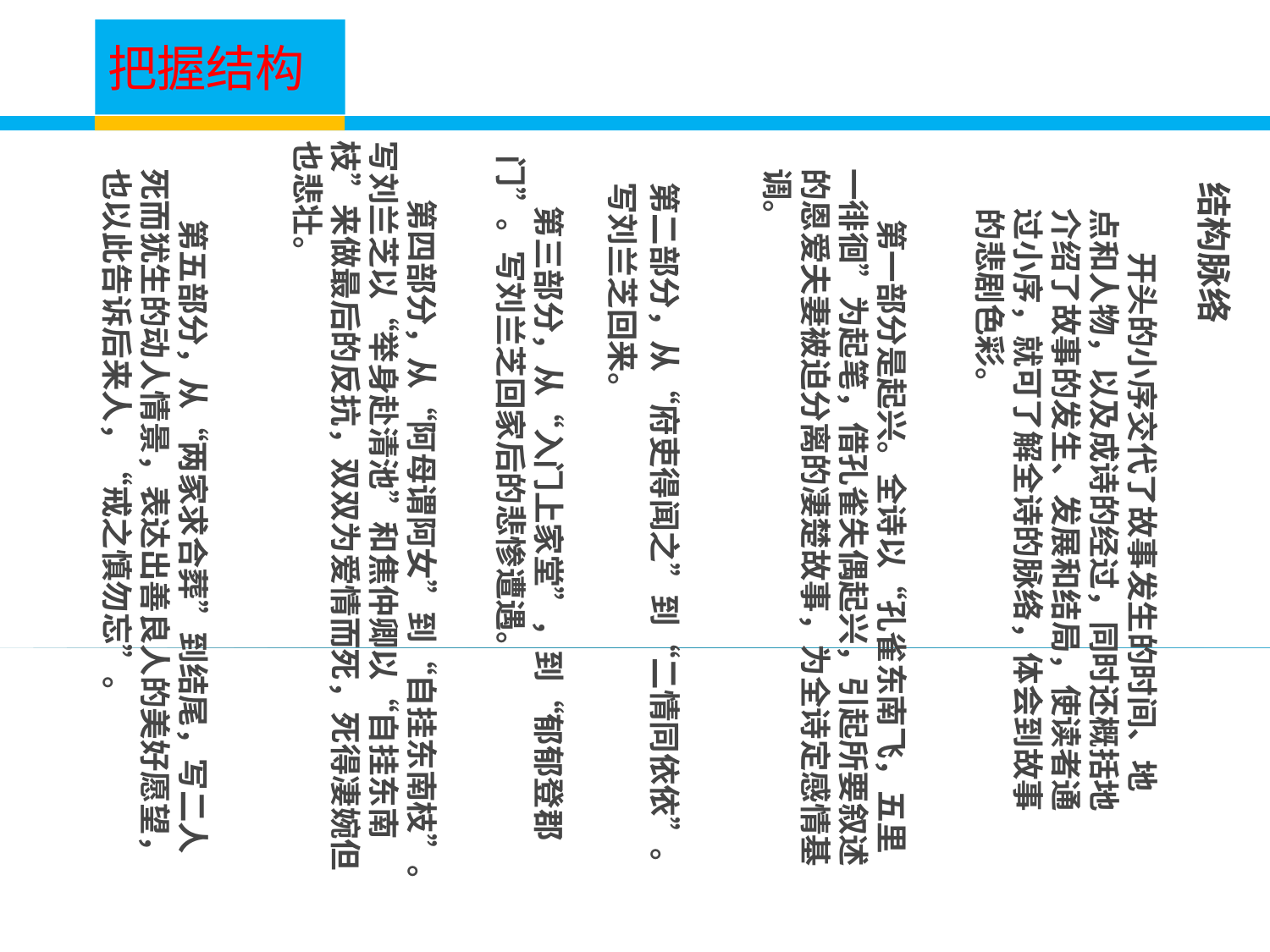

把握结构

       第四部分，从“阿母谓阿女”到“自挂东南枝”。写刘兰芝以“举身赴清池”和焦仲卿以“自挂东南枝”来做最后的反抗，双双为爱情而死，死得凄婉但也悲壮。

      第三部分，从“入门上家堂”，到“郁郁登郡门”。写刘兰芝回家后的悲惨遭遇。
      第五部分，从“两家求合葬”到结尾，写二人死而犹生的动人情景，表达出善良人的美好愿望，也以此告诉后来人，“戒之慎勿忘”。

      第一部分是起兴。全诗以“孔雀东南飞，五里一徘徊”为起笔，借孔雀失偶起兴，引起所要叙述的恩爱夫妻被迫分离的凄楚故事，为全诗定感情基调。

第二部分，从“府吏得闻之”到“二情同依依”。写刘兰芝回来。
结构脉络
     开头的小序交代了故事发生的时间、地点和人物，以及成诗的经过，同时还概括地介绍了故事的发生、发展和结局，使读者通过小序，就可了解全诗的脉络，体会到故事的悲剧色彩。